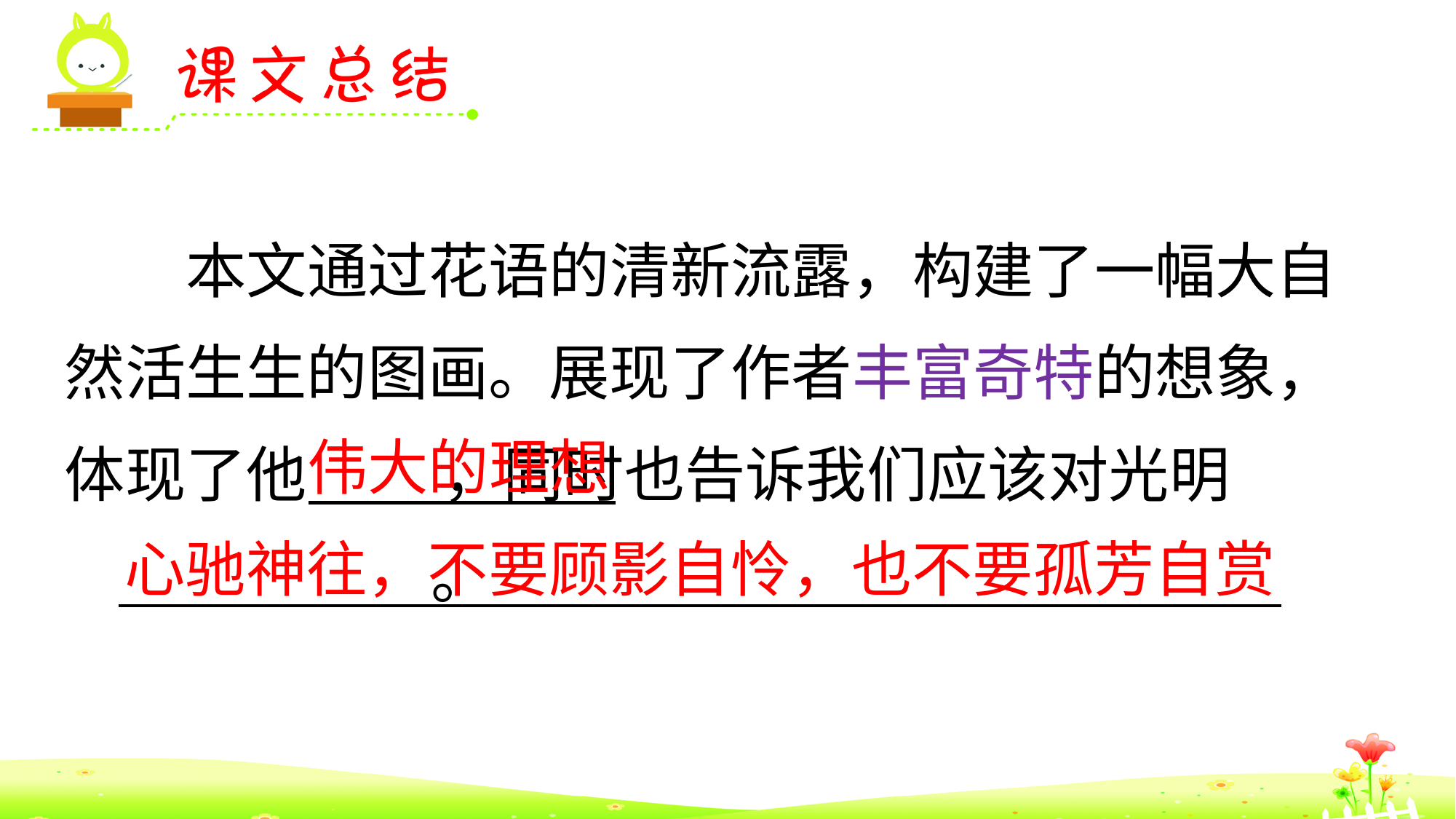

本文通过花语的清新流露，构建了一幅大自然活生生的图画。展现了作者丰富奇特的想象，体现了他          ，同时也告诉我们应该对光明                                      。
伟大的理想
心驰神往，不要顾影自怜，也不要孤芳自赏